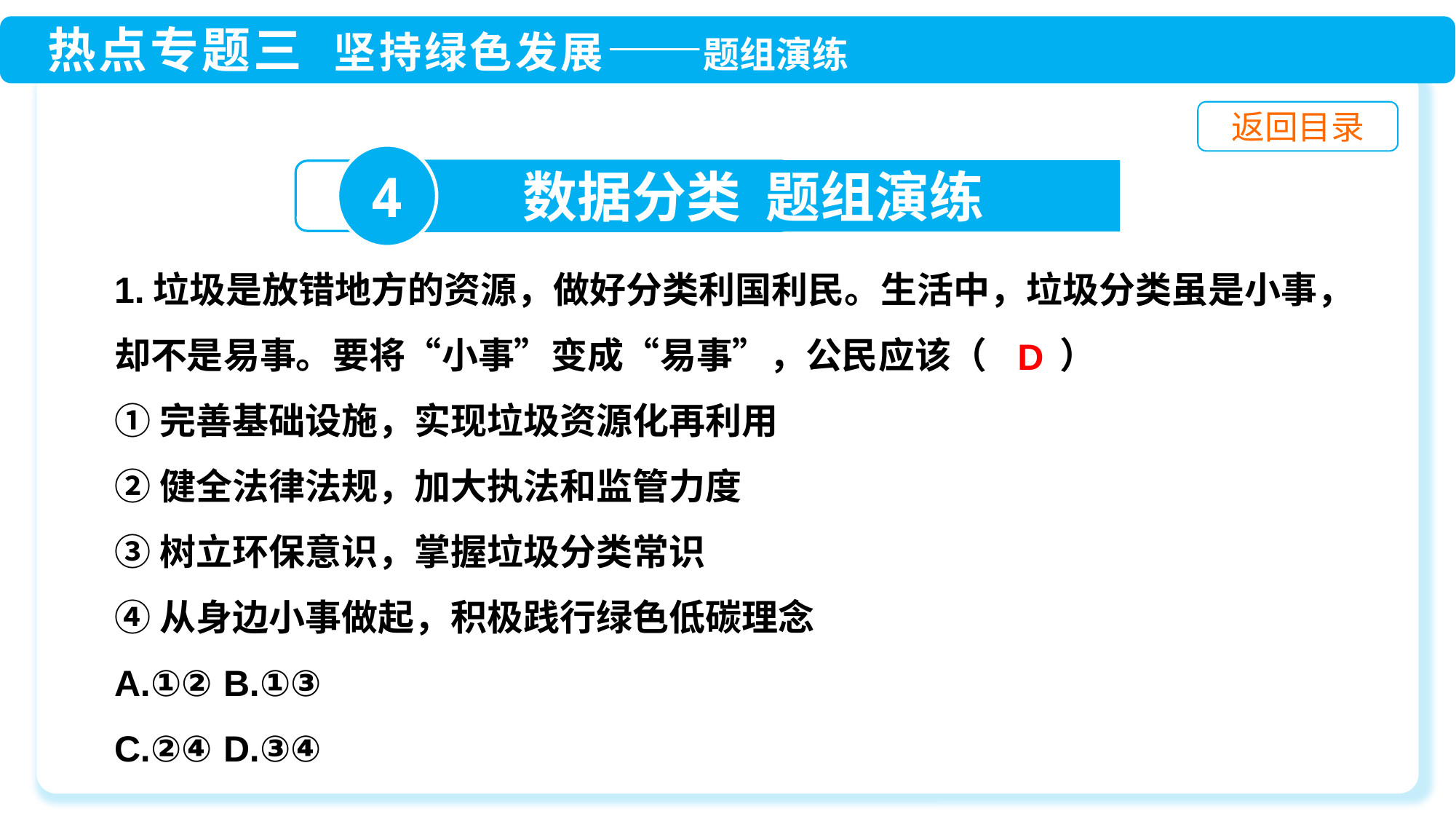

4

数据分类  题组演练
1.垃圾是放错地方的资源，做好分类利国利民。生活中，垃圾分类虽是小事，却不是易事。要将“小事”变成“易事”，公民应该（　　）
①完善基础设施，实现垃圾资源化再利用
②健全法律法规，加大执法和监管力度
③树立环保意识，掌握垃圾分类常识
④从身边小事做起，积极践行绿色低碳理念
A.①②	B.①③
C.②④	D.③④
D